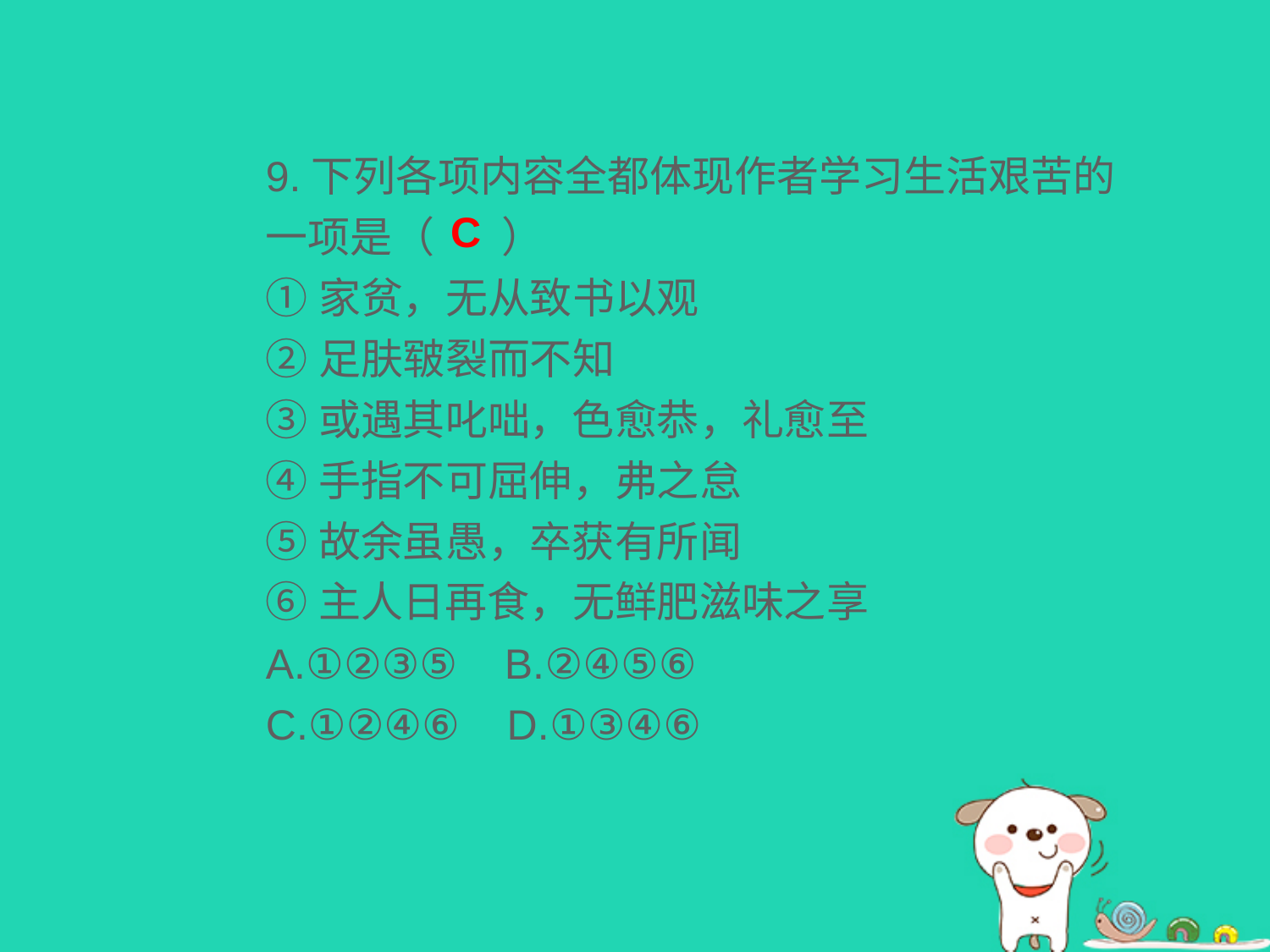

9.下列各项内容全都体现作者学习生活艰苦的一项是（       ）
①家贫，无从致书以观
②足肤皲裂而不知
③或遇其叱咄，色愈恭，礼愈至
④手指不可屈伸，弗之怠
⑤故余虽愚，卒获有所闻
⑥主人日再食，无鲜肥滋味之享
A.①②③⑤    B.②④⑤⑥
C.①②④⑥    D.①③④⑥
C